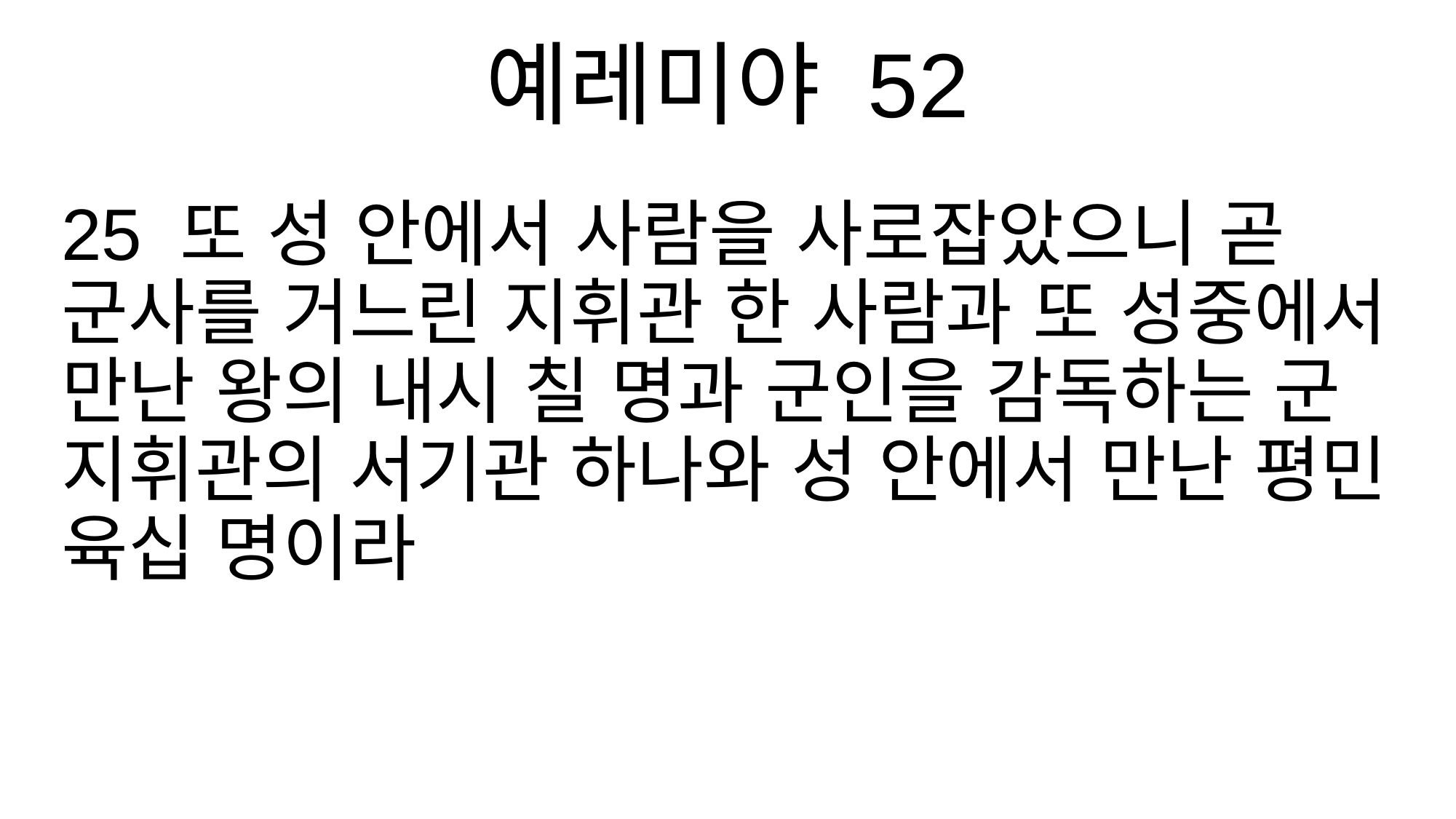

예레미야 52
25 또 성 안에서 사람을 사로잡았으니 곧 군사를 거느린 지휘관 한 사람과 또 성중에서 만난 왕의 내시 칠 명과 군인을 감독하는 군 지휘관의 서기관 하나와 성 안에서 만난 평민 육십 명이라